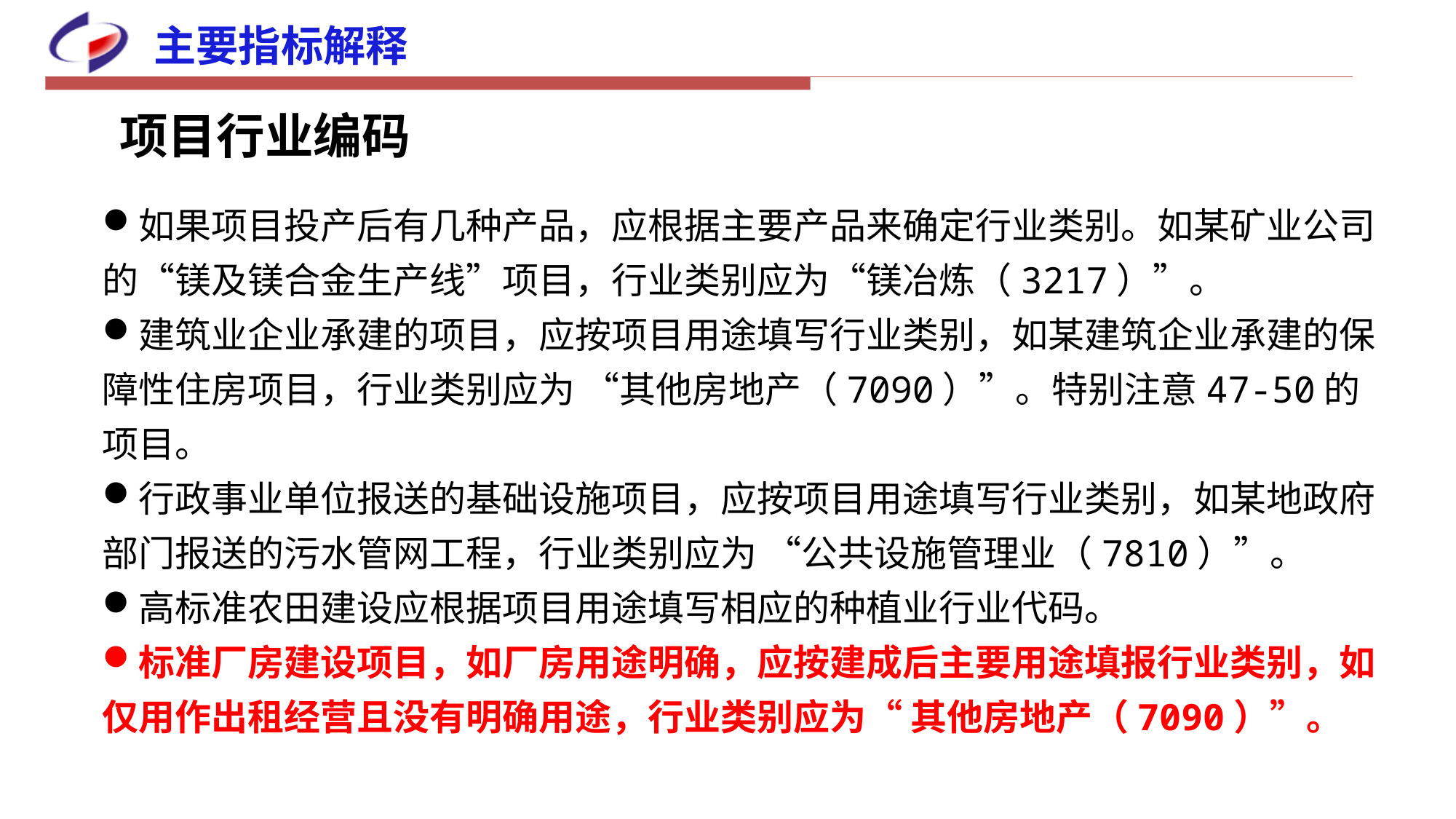

主要指标解释
项目行业编码
如果项目投产后有几种产品，应根据主要产品来确定行业类别。如某矿业公司的“镁及镁合金生产线”项目，行业类别应为“镁冶炼（3217）”。
建筑业企业承建的项目，应按项目用途填写行业类别，如某建筑企业承建的保障性住房项目，行业类别应为 “其他房地产（7090）”。特别注意47-50的项目。
行政事业单位报送的基础设施项目，应按项目用途填写行业类别，如某地政府部门报送的污水管网工程，行业类别应为 “公共设施管理业（7810）”。
高标准农田建设应根据项目用途填写相应的种植业行业代码。
标准厂房建设项目，如厂房用途明确，应按建成后主要用途填报行业类别，如仅用作出租经营且没有明确用途，行业类别应为“ 其他房地产（7090）”。